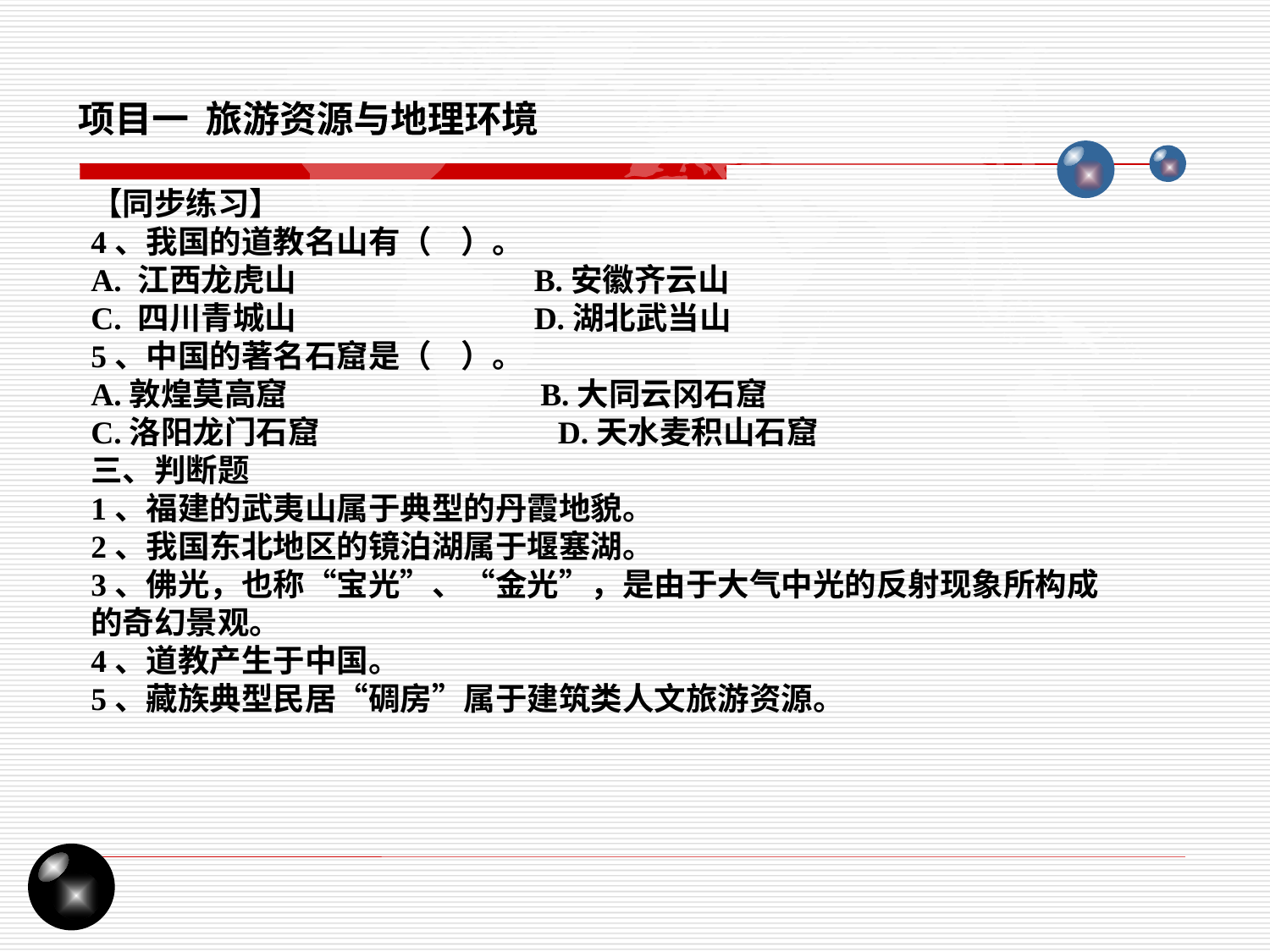

项目一  旅游资源与地理环境
【同步练习】
4、我国的道教名山有（    ）。
A. 江西龙虎山                                B.安徽齐云山
C. 四川青城山                                D.湖北武当山
5、中国的著名石窟是（    ）。
A.敦煌莫高窟                                  B.大同云冈石窟
C.洛阳龙门石窟                                D.天水麦积山石窟
三、判断题
1、福建的武夷山属于典型的丹霞地貌。
2、我国东北地区的镜泊湖属于堰塞湖。
3、佛光，也称“宝光”、“金光”，是由于大气中光的反射现象所构成的奇幻景观。
4、道教产生于中国。
5、藏族典型民居“碉房”属于建筑类人文旅游资源。